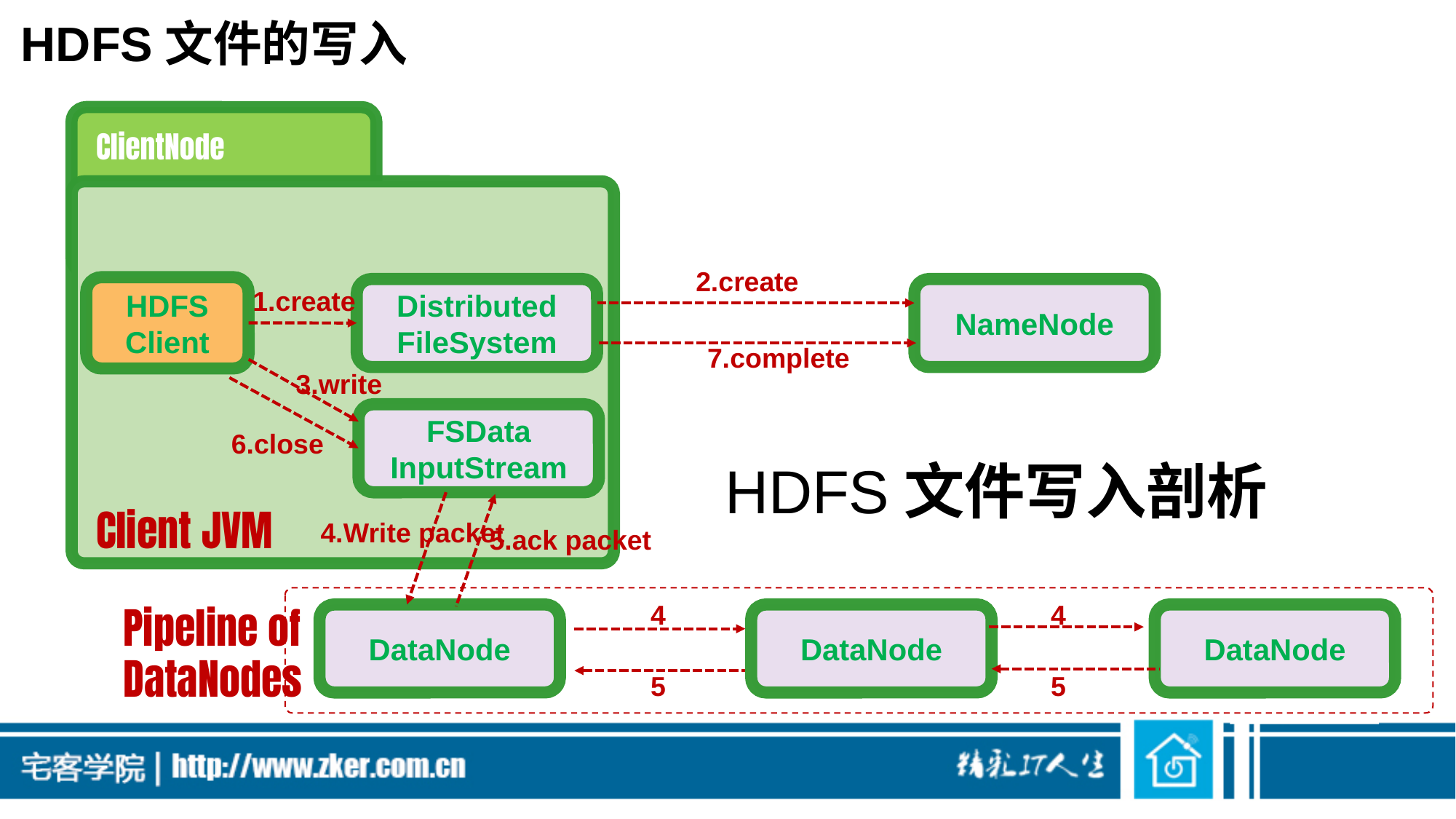

# HDFS文件的写入

ClientNode

HDFS
Client
Distributed
FileSystem
NameNode
FSData
InputStream
DataNode
DataNode
DataNode
2.create
1.create
7.complete
3.write
6.close
HDFS文件写入剖析
Client JVM
4.Write packet
5.ack packet

4
4
Pipeline of
DataNodes
5
5